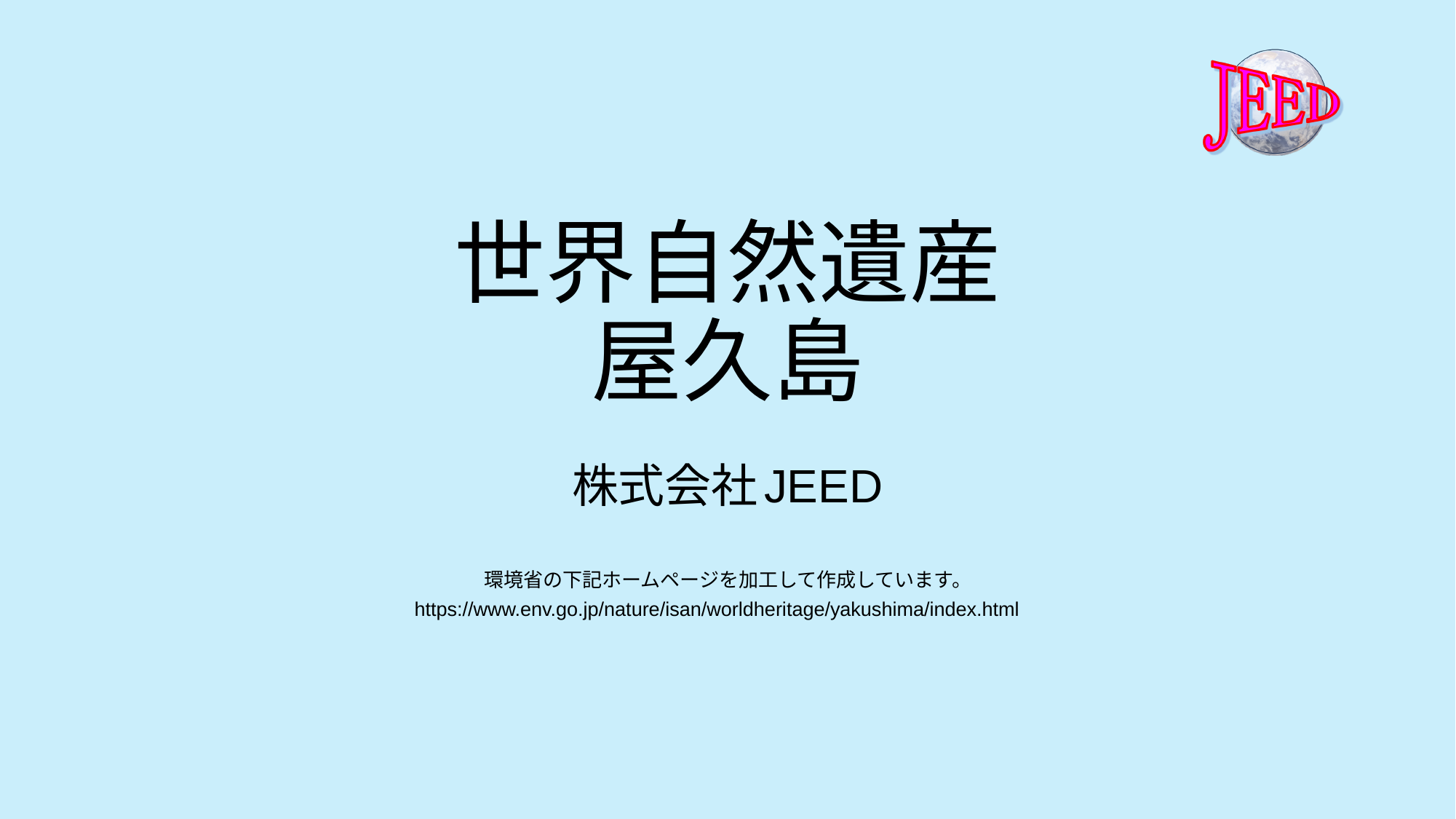

# 世界自然遺産 屋久島

株式会社JEED

環境省の下記ホームページを加工して作成しています。
https://www.env.go.jp/nature/isan/worldheritage/yakushima/index.html